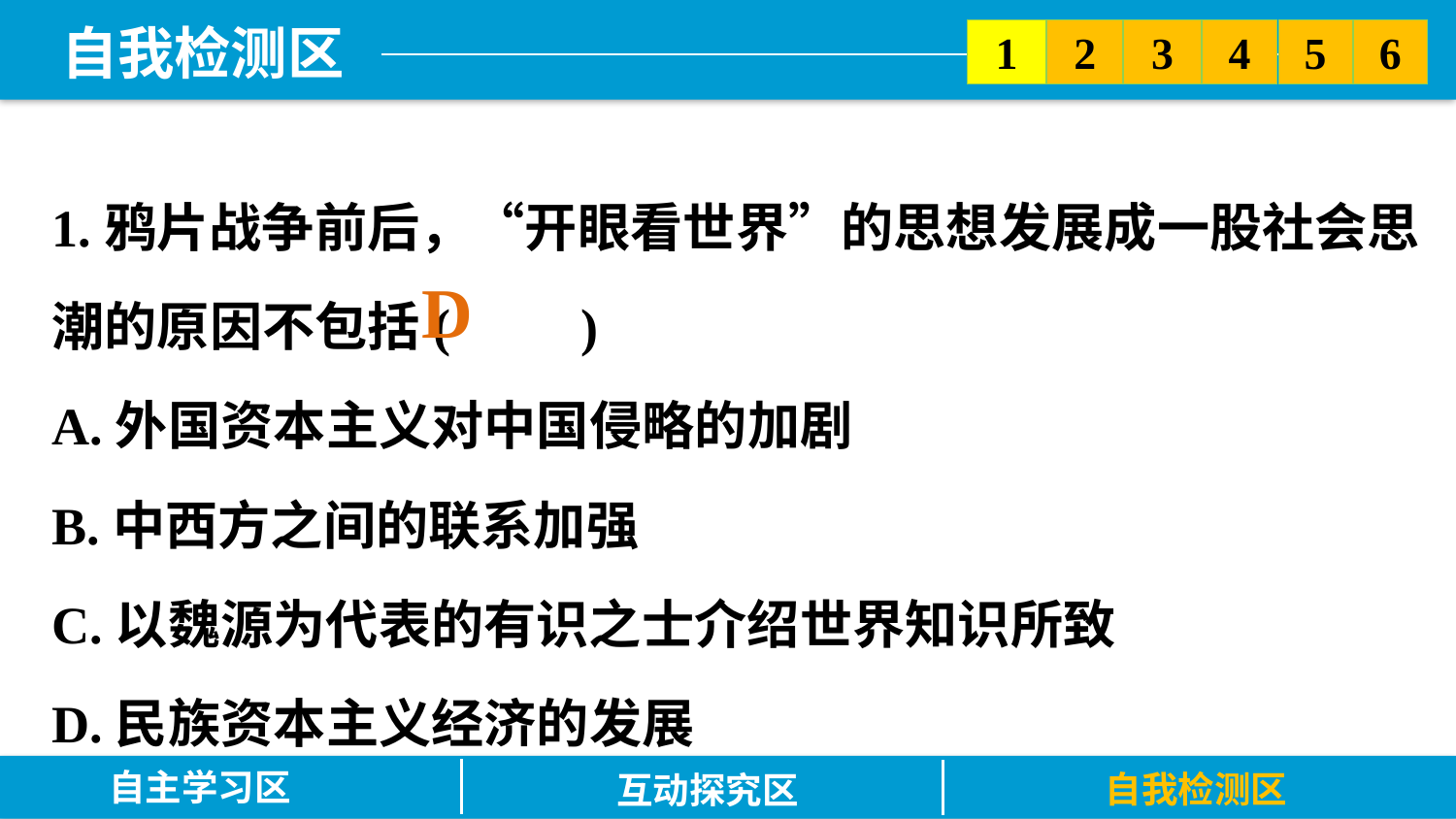

5
6
2
3
1
4
1.鸦片战争前后，“开眼看世界”的思想发展成一股社会思潮的原因不包括(　　)
A.外国资本主义对中国侵略的加剧
B.中西方之间的联系加强
C.以魏源为代表的有识之士介绍世界知识所致
D.民族资本主义经济的发展
D
自主学习区
自我检测区
互动探究区